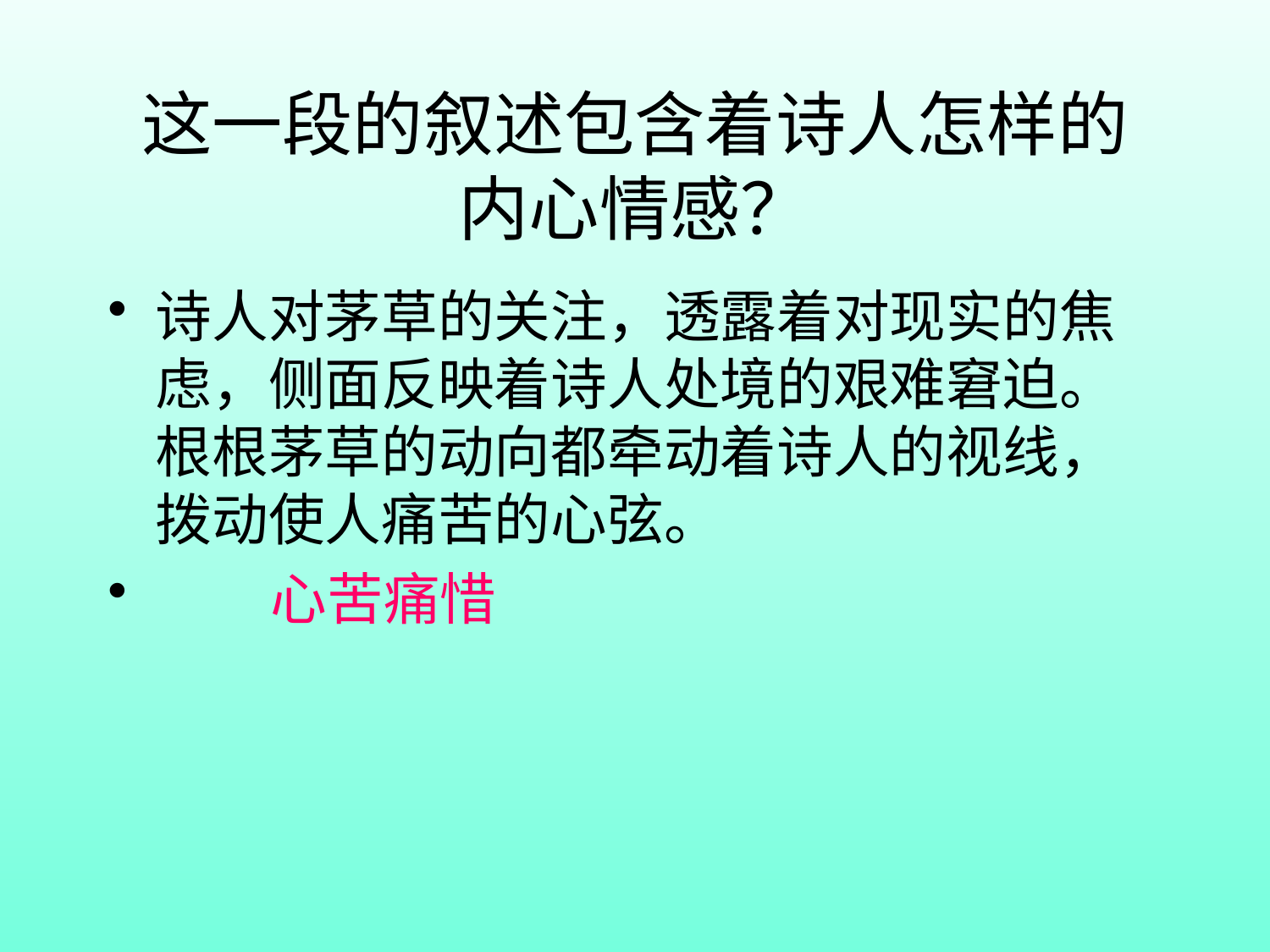

# 这一段的叙述包含着诗人怎样的内心情感？
诗人对茅草的关注，透露着对现实的焦虑，侧面反映着诗人处境的艰难窘迫。根根茅草的动向都牵动着诗人的视线，拨动使人痛苦的心弦。
        心苦痛惜